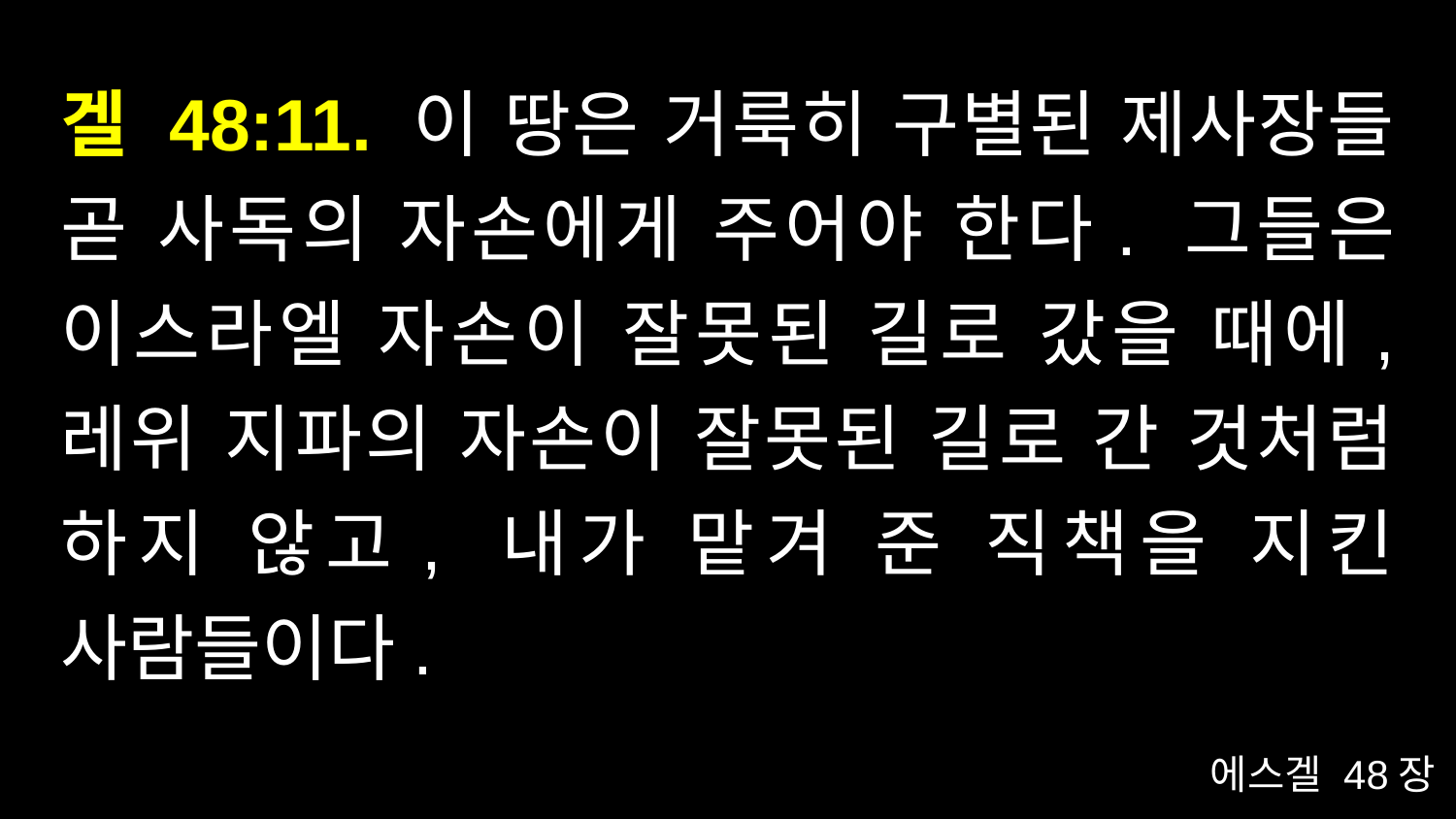

# 겔 48:11. 이 땅은 거룩히 구별된 제사장들 곧 사독의 자손에게 주어야 한다. 그들은 이스라엘 자손이 잘못된 길로 갔을 때에, 레위 지파의 자손이 잘못된 길로 간 것처럼 하지 않고, 내가 맡겨 준 직책을 지킨 사람들이다.
에스겔 48장